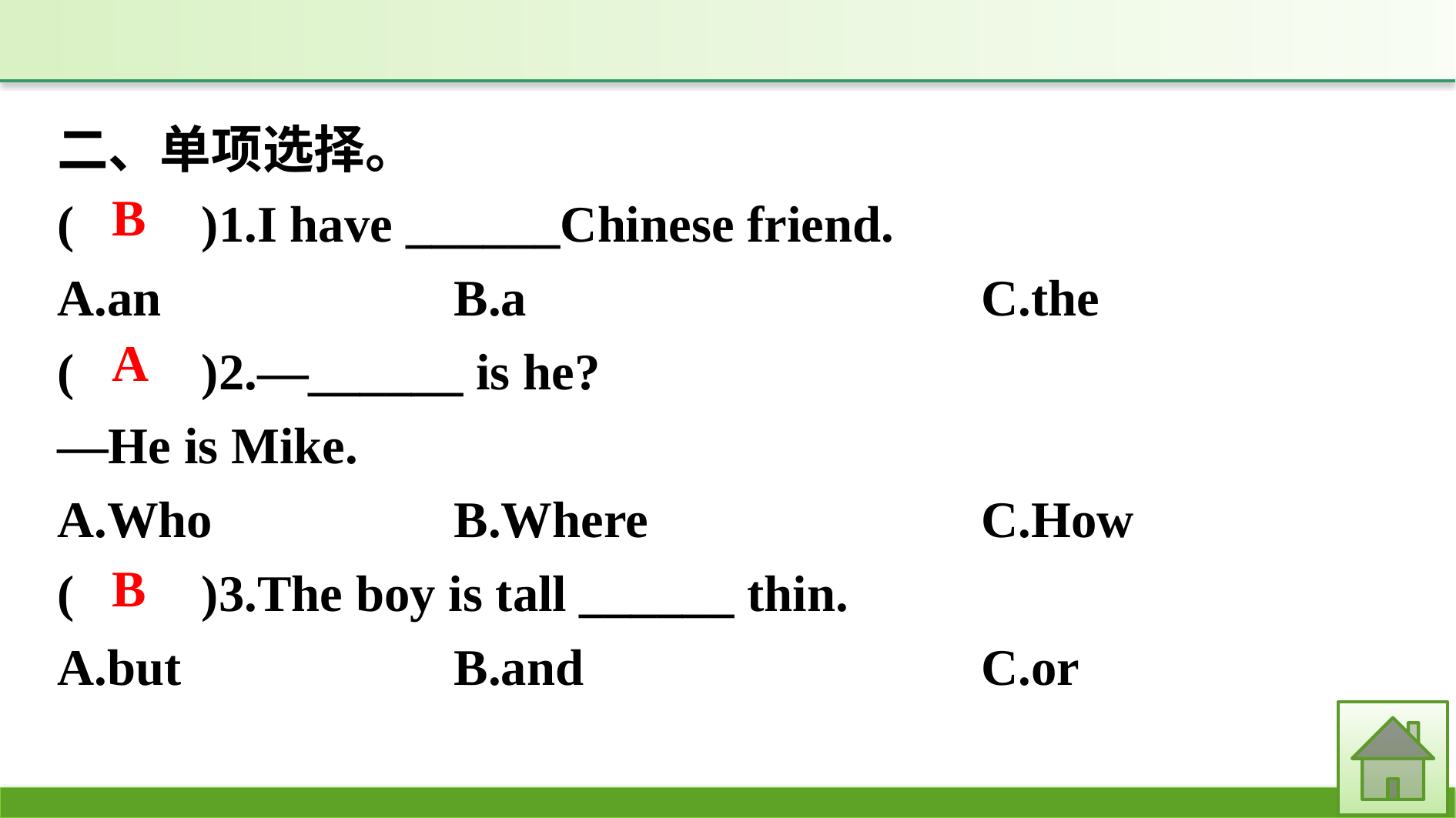

二、单项选择。
(　　)1.I have ______Chinese friend.
A.an			B.a					C.the
(　　)2.—______ is he?
—He is Mike.
A.Who		B.Where			C.How
(　　)3.The boy is tall ______ thin.
A.but			B.and					C.or
B
A
B